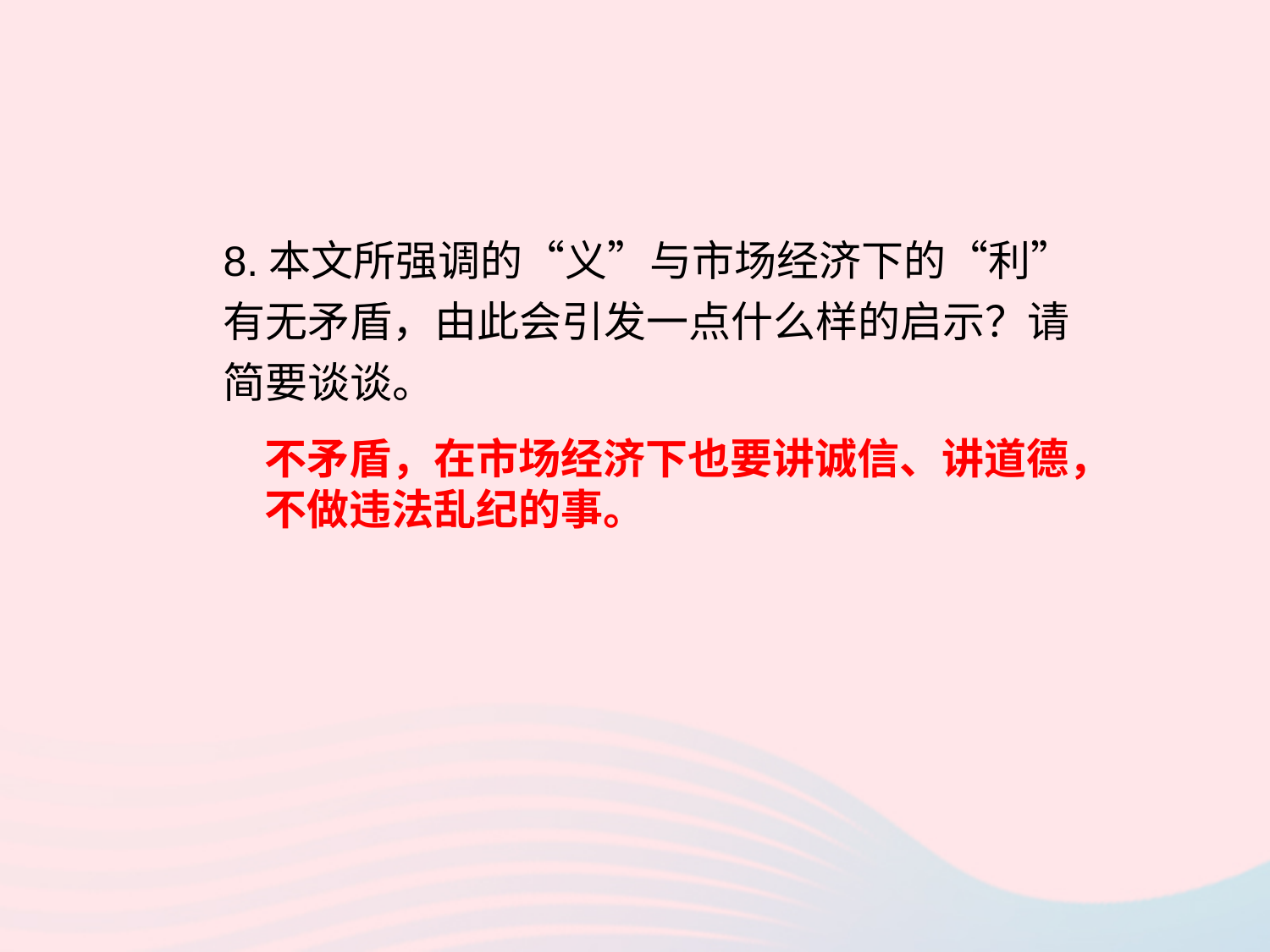

8.本文所强调的“义”与市场经济下的“利”有无矛盾，由此会引发一点什么样的启示？请简要谈谈。
不矛盾，在市场经济下也要讲诚信、讲道德，不做违法乱纪的事。